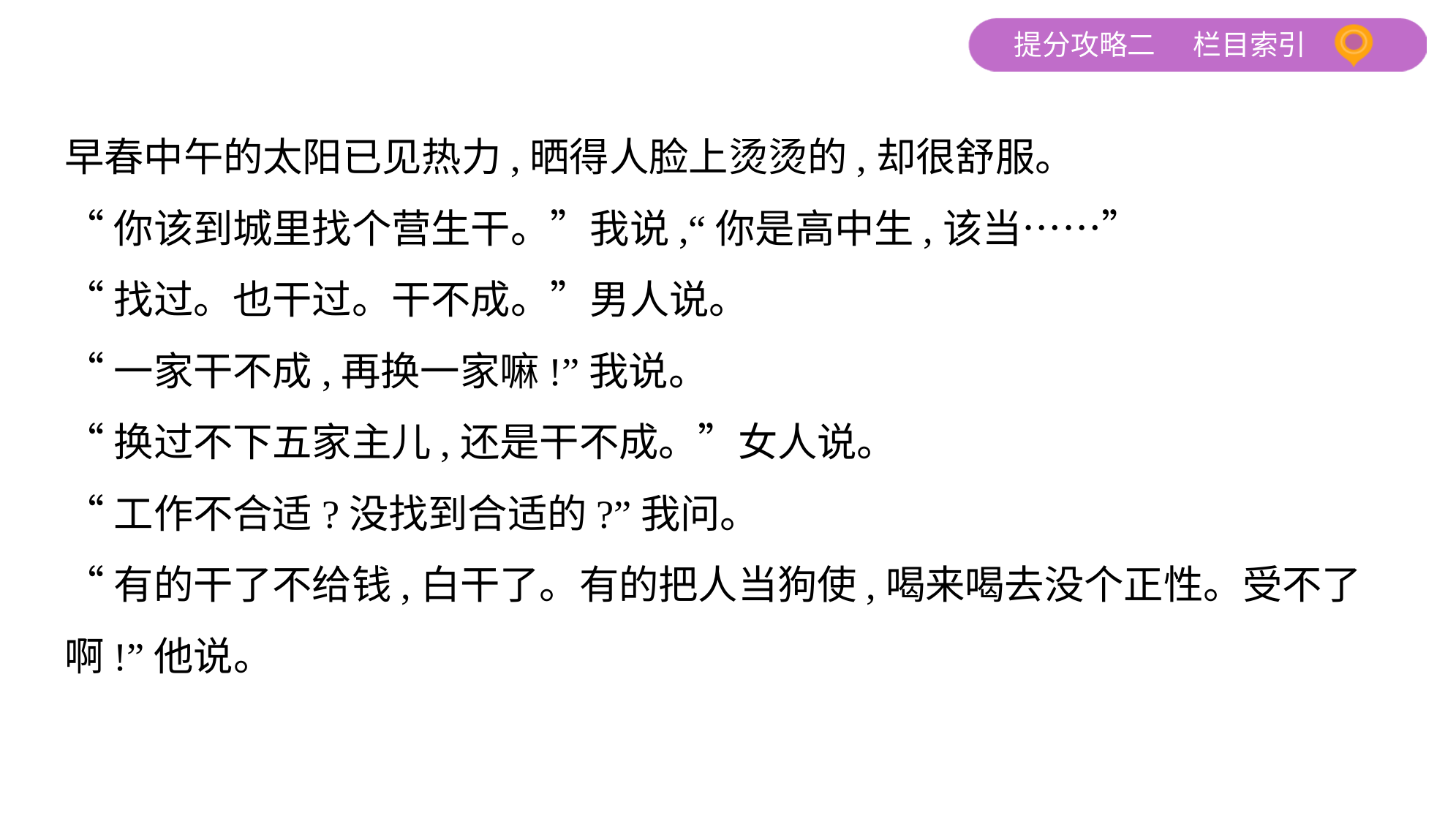

早春中午的太阳已见热力,晒得人脸上烫烫的,却很舒服。
“你该到城里找个营生干。”我说,“你是高中生,该当……”
“找过。也干过。干不成。”男人说。
“一家干不成,再换一家嘛!”我说。
“换过不下五家主儿,还是干不成。”女人说。
“工作不合适?没找到合适的?”我问。
“有的干了不给钱,白干了。有的把人当狗使,喝来喝去没个正性。受不了
啊!”他说。